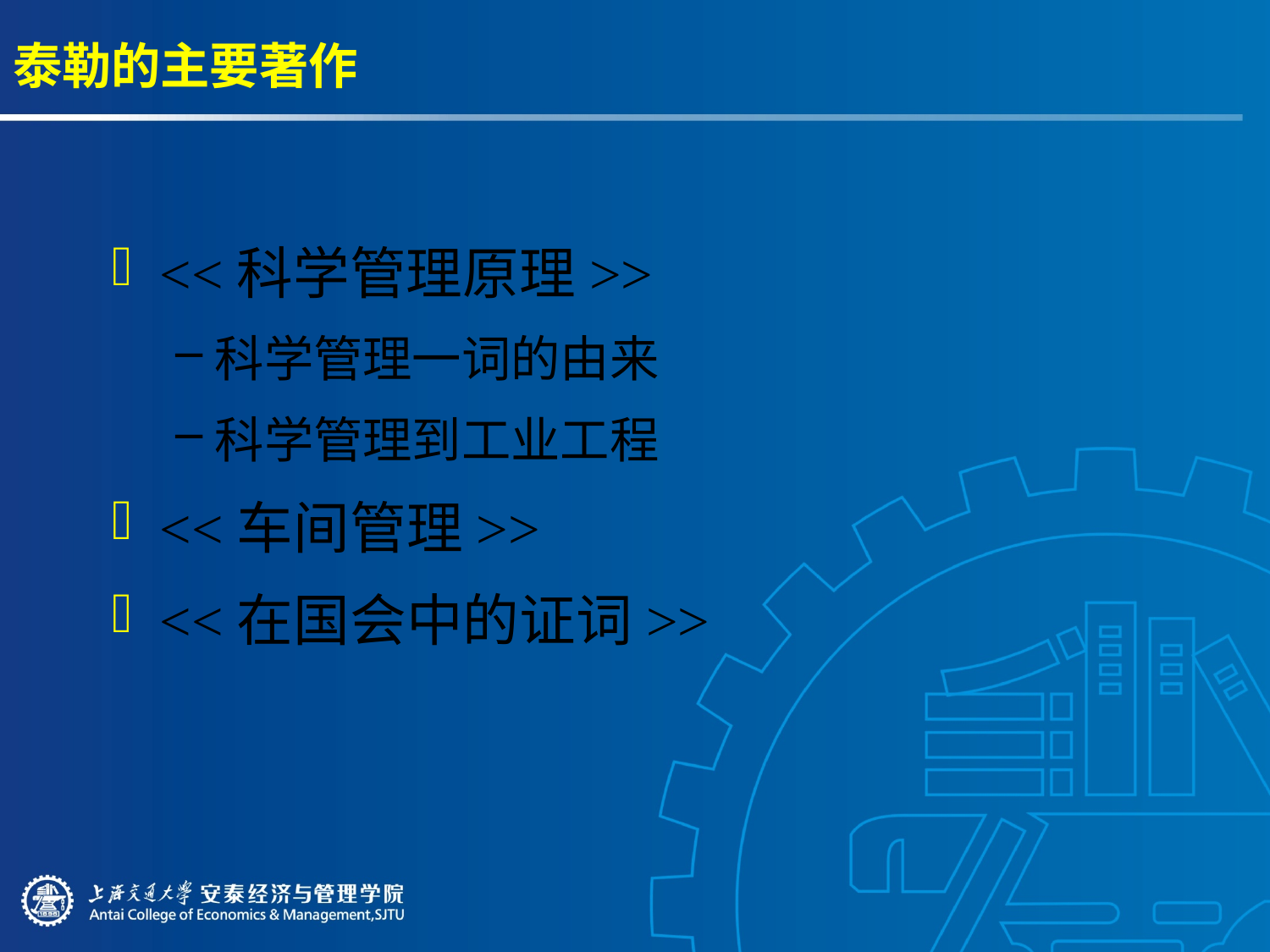

# 泰勒的主要著作
<<科学管理原理>>
科学管理一词的由来
科学管理到工业工程
<<车间管理>>
<<在国会中的证词>>